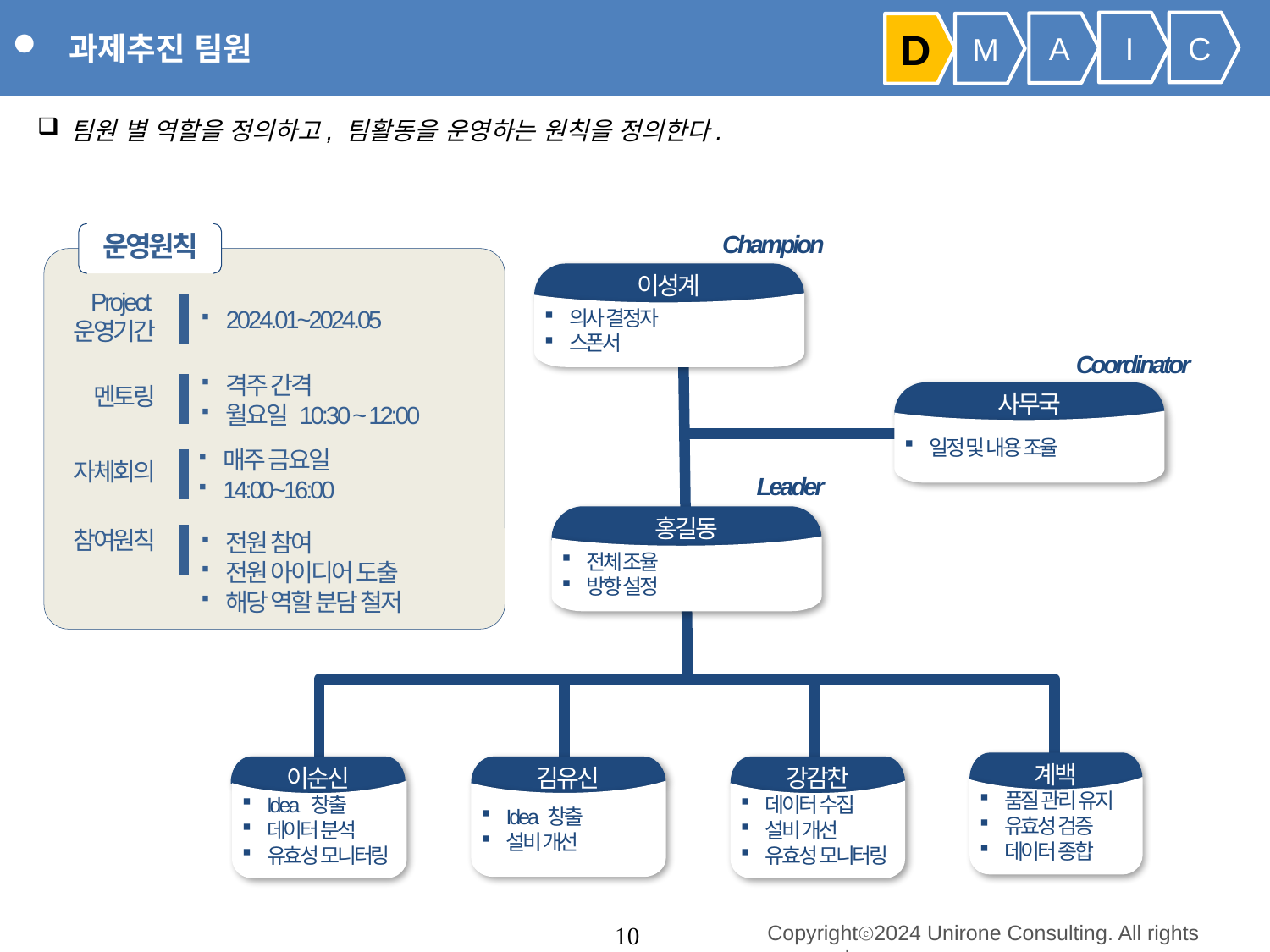

과제추진 팀원
I
C
A
D
M
 팀원 별 역할을 정의하고, 팀활동을 운영하는 원칙을 정의한다.
Champion
이성계
의사 결정자
스폰서
운영원칙

2024.01~2024.05
Project
운영기간
Coordinator
사무국
일정 및 내용 조율
격주 간격
월요일 10:30 ~ 12:00
멘토링
매주 금요일
14:00~16:00
자체회의
Leader
홍길동
전체 조율
방향 설정
참여원칙
전원 참여
전원 아이디어 도출
해당 역할 분담 철저

계백
품질 관리 유지
유효성 검증
데이터 종합
이순신
Idea 창출
데이터 분석
유효성 모니터링
김유신
Idea 창출
설비 개선
강감찬
데이터 수집
설비 개선
유효성 모니터링